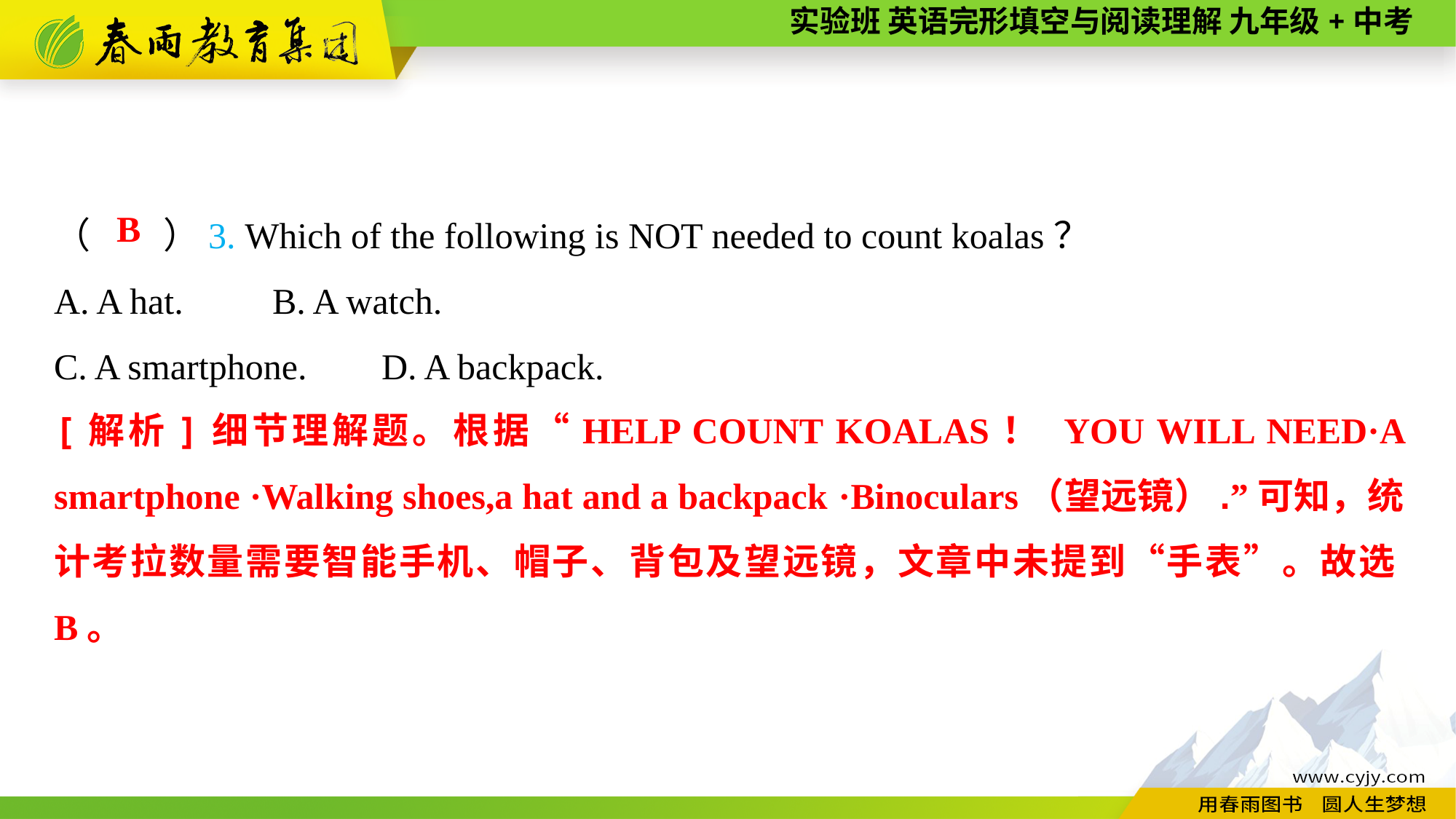

（　　）3. Which of the following is NOT needed to count koalas？
A. A hat.	B. A watch.
C. A smartphone.	D. A backpack.
B
[解析]细节理解题。根据“HELP COUNT KOALAS！ YOU WILL NEED·A smartphone ·Walking shoes,a hat and a backpack ·Binoculars（望远镜）.”可知，统计考拉数量需要智能手机、帽子、背包及望远镜，文章中未提到“手表”。故选B。